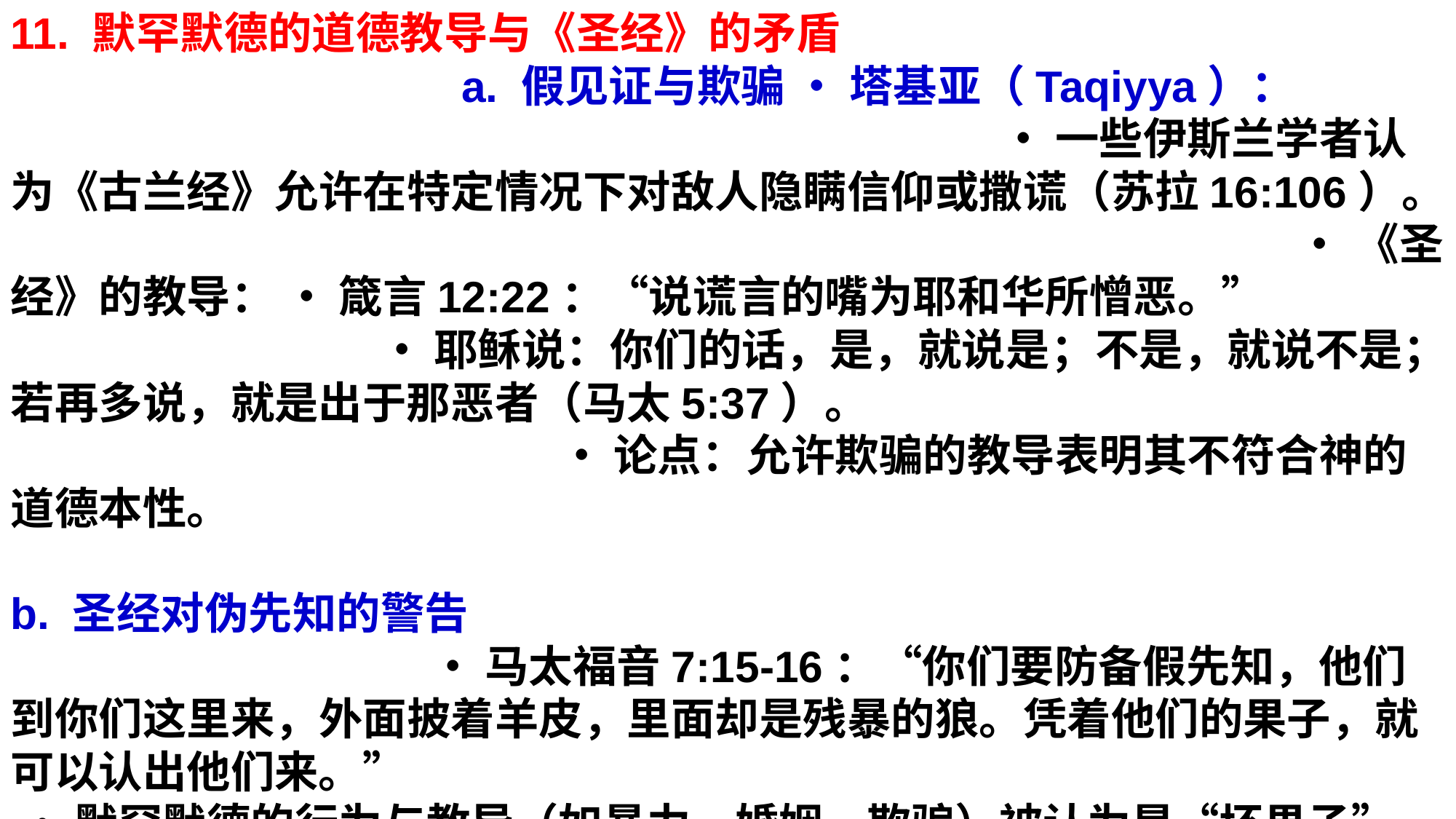

11. 默罕默德的道德教导与《圣经》的矛盾                                                                                                         a. 假见证与欺骗 • 塔基亚（Taqiyya）：                                                                                                                  • 一些伊斯兰学者认为《古兰经》允许在特定情况下对敌人隐瞒信仰或撒谎（苏拉16:106）。                                                                                                                                 • 《圣经》的教导： • 箴言12:22：“说谎言的嘴为耶和华所憎恶。”                                                       • 耶稣说：你们的话，是，就说是；不是，就说不是；若再多说，就是出于那恶者（马太5:37）。                                                                                                                 • 论点：允许欺骗的教导表明其不符合神的道德本性。

b. 圣经对伪先知的警告                                                                                                                                            • 马太福音7:15-16：“你们要防备假先知，他们到你们这里来，外面披着羊皮，里面却是残暴的狼。凭着他们的果子，就可以认出他们来。”                                                                                                         • 默罕默德的行为与教导（如暴力、婚姻、欺骗）被认为是“坏果子”，不符合神圣启示的标准。